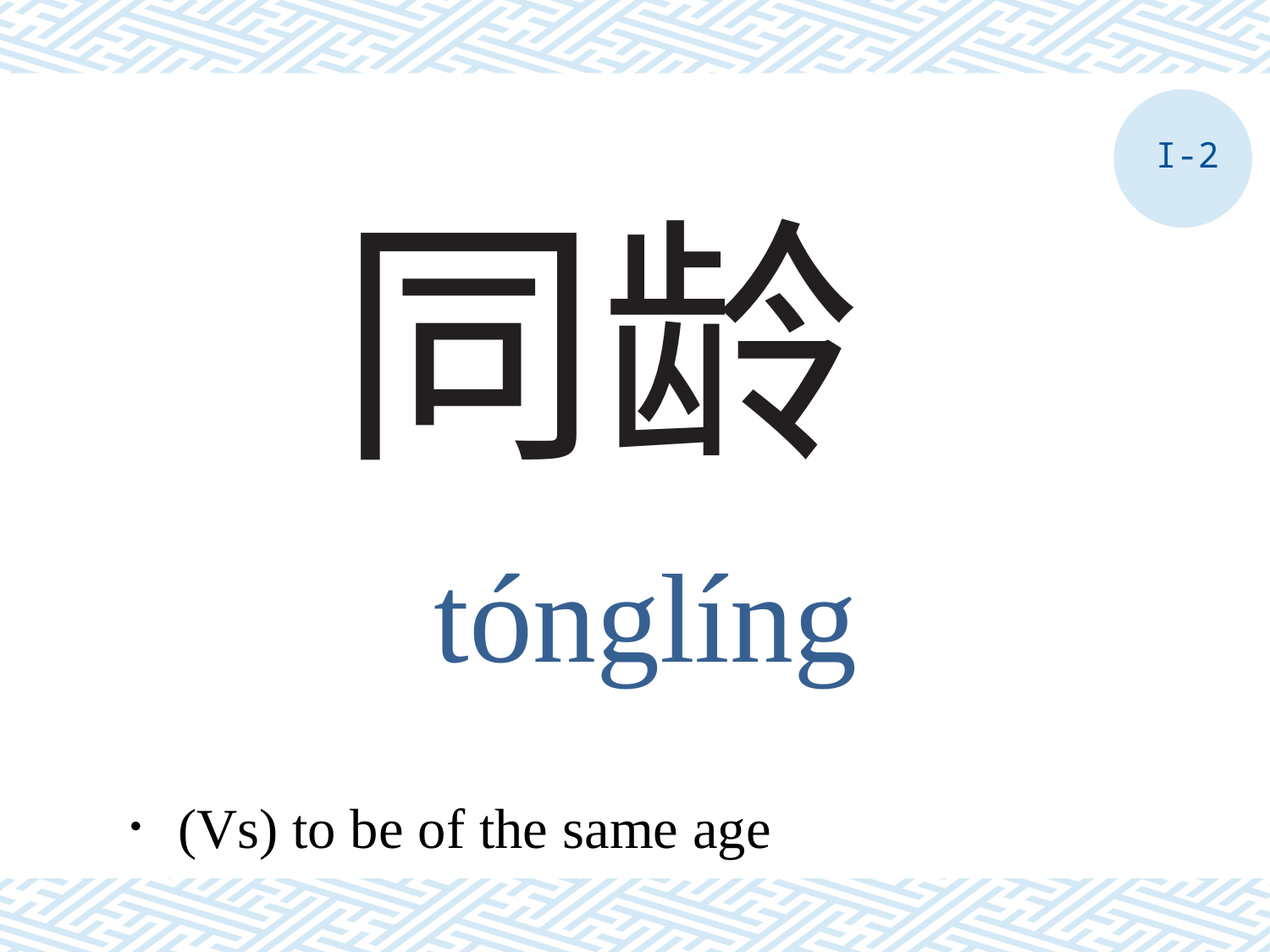

I-2

# 同龄
tónglíng
．(Vs) to be of the same age